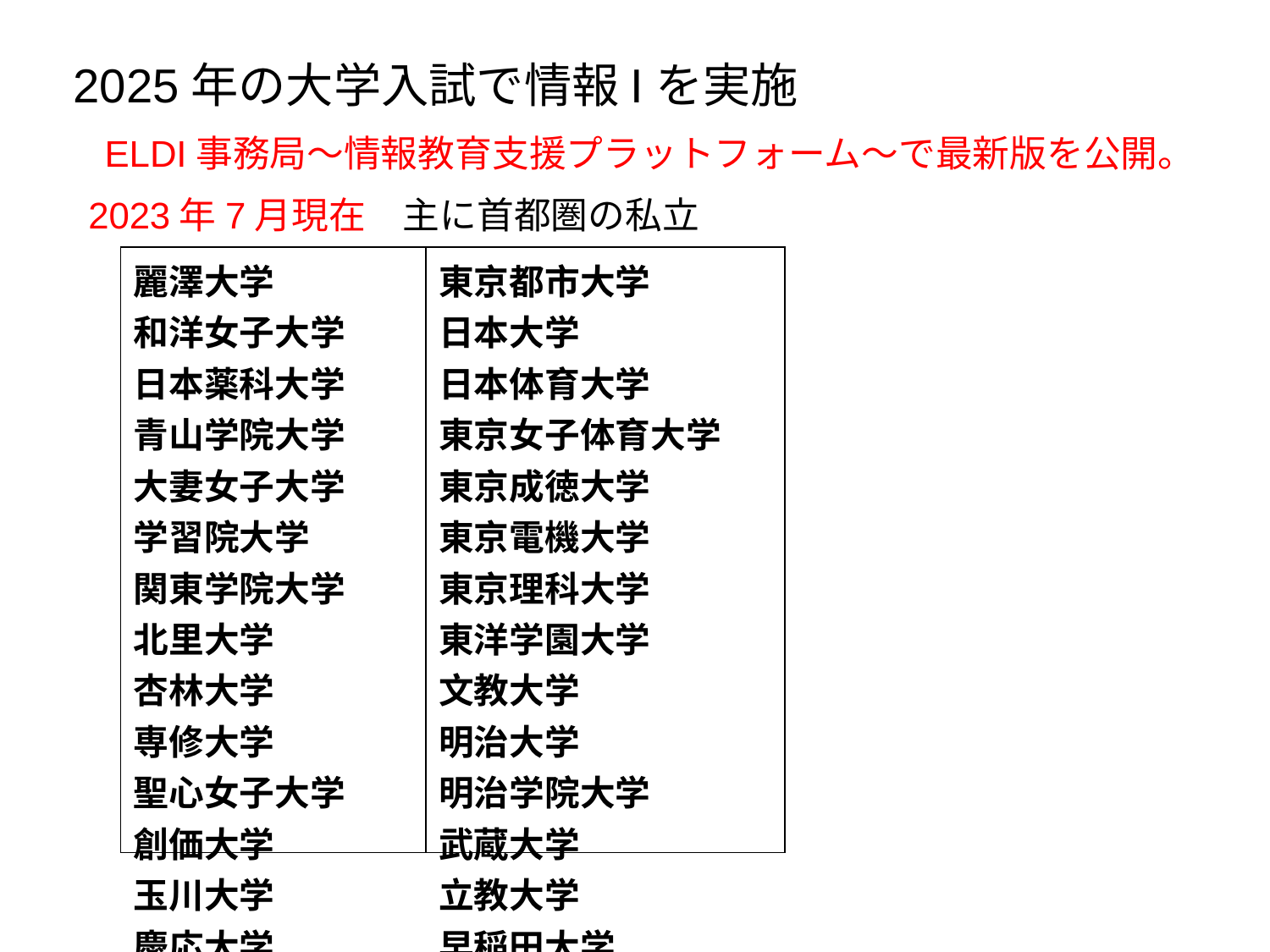

2025年の大学入試で情報Iを実施
ELDI事務局〜情報教育支援プラットフォーム〜で最新版を公開。
2023年7月現在　主に首都圏の私立
| 麗澤大学 和洋女子大学 日本薬科大学 青山学院大学 大妻女子大学 学習院大学 関東学院大学 北里大学 杏林大学 専修大学 聖心女子大学 創価大学 玉川大学 慶応大学 | 東京都市大学 日本大学 日本体育大学 東京女子体育大学 東京成徳大学 東京電機大学 東京理科大学 東洋学園大学 文教大学 明治大学 明治学院大学 武蔵大学 立教大学 早稲田大学 |
| --- | --- |